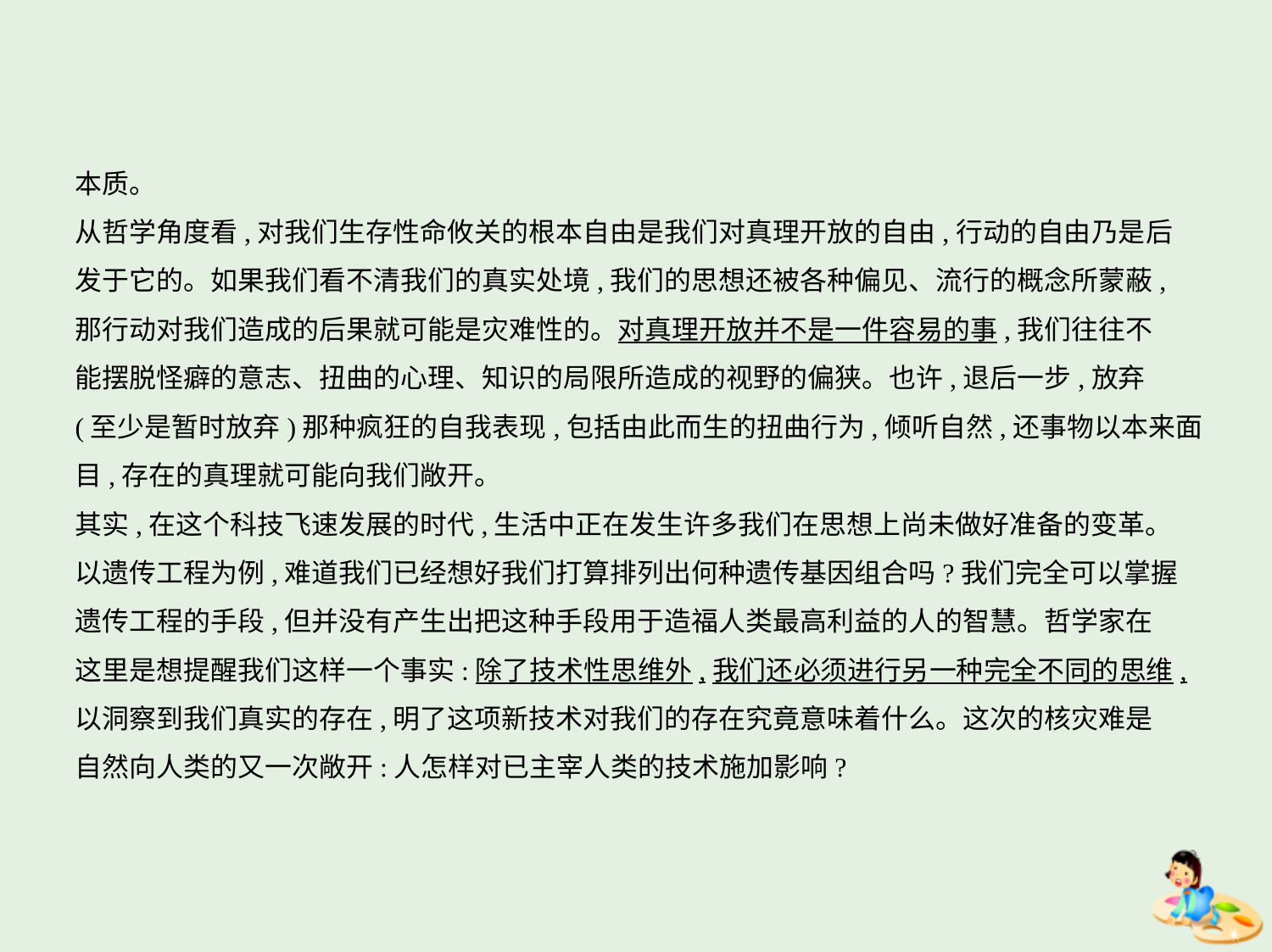

本质。
从哲学角度看,对我们生存性命攸关的根本自由是我们对真理开放的自由,行动的自由乃是后
发于它的。如果我们看不清我们的真实处境,我们的思想还被各种偏见、流行的概念所蒙蔽,
那行动对我们造成的后果就可能是灾难性的。对真理开放并不是一件容易的事,我们往往不
能摆脱怪癖的意志、扭曲的心理、知识的局限所造成的视野的偏狭。也许,退后一步,放弃
(至少是暂时放弃)那种疯狂的自我表现,包括由此而生的扭曲行为,倾听自然,还事物以本来面
目,存在的真理就可能向我们敞开。
其实,在这个科技飞速发展的时代,生活中正在发生许多我们在思想上尚未做好准备的变革。
以遗传工程为例,难道我们已经想好我们打算排列出何种遗传基因组合吗?我们完全可以掌握
遗传工程的手段,但并没有产生出把这种手段用于造福人类最高利益的人的智慧。哲学家在
这里是想提醒我们这样一个事实:除了技术性思维外,我们还必须进行另一种完全不同的思维,
以洞察到我们真实的存在,明了这项新技术对我们的存在究竟意味着什么。这次的核灾难是
自然向人类的又一次敞开:人怎样对已主宰人类的技术施加影响?